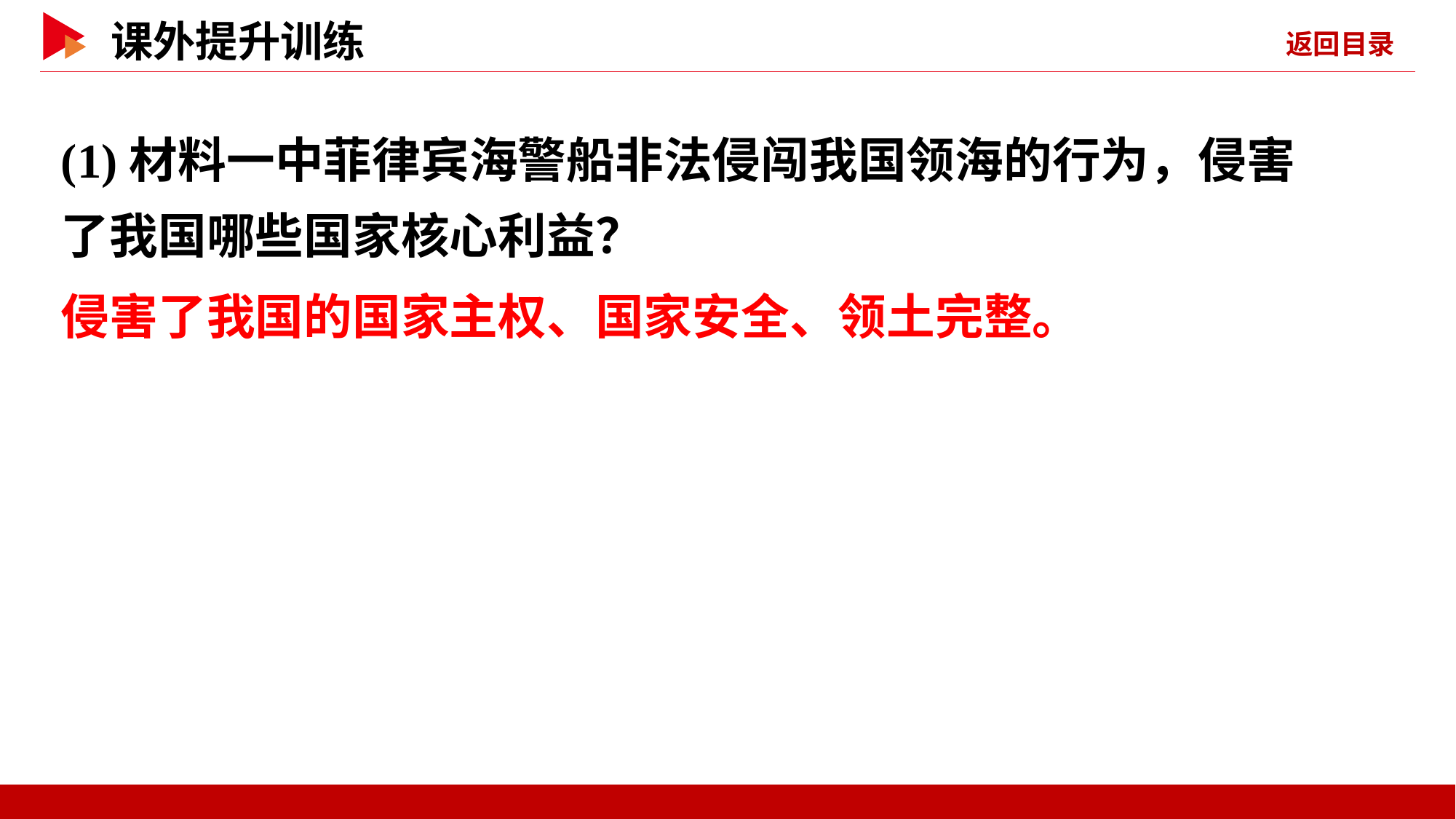

(1)材料一中菲律宾海警船非法侵闯我国领海的行为，侵害了我国哪些国家核心利益？
侵害了我国的国家主权、国家安全、领土完整。